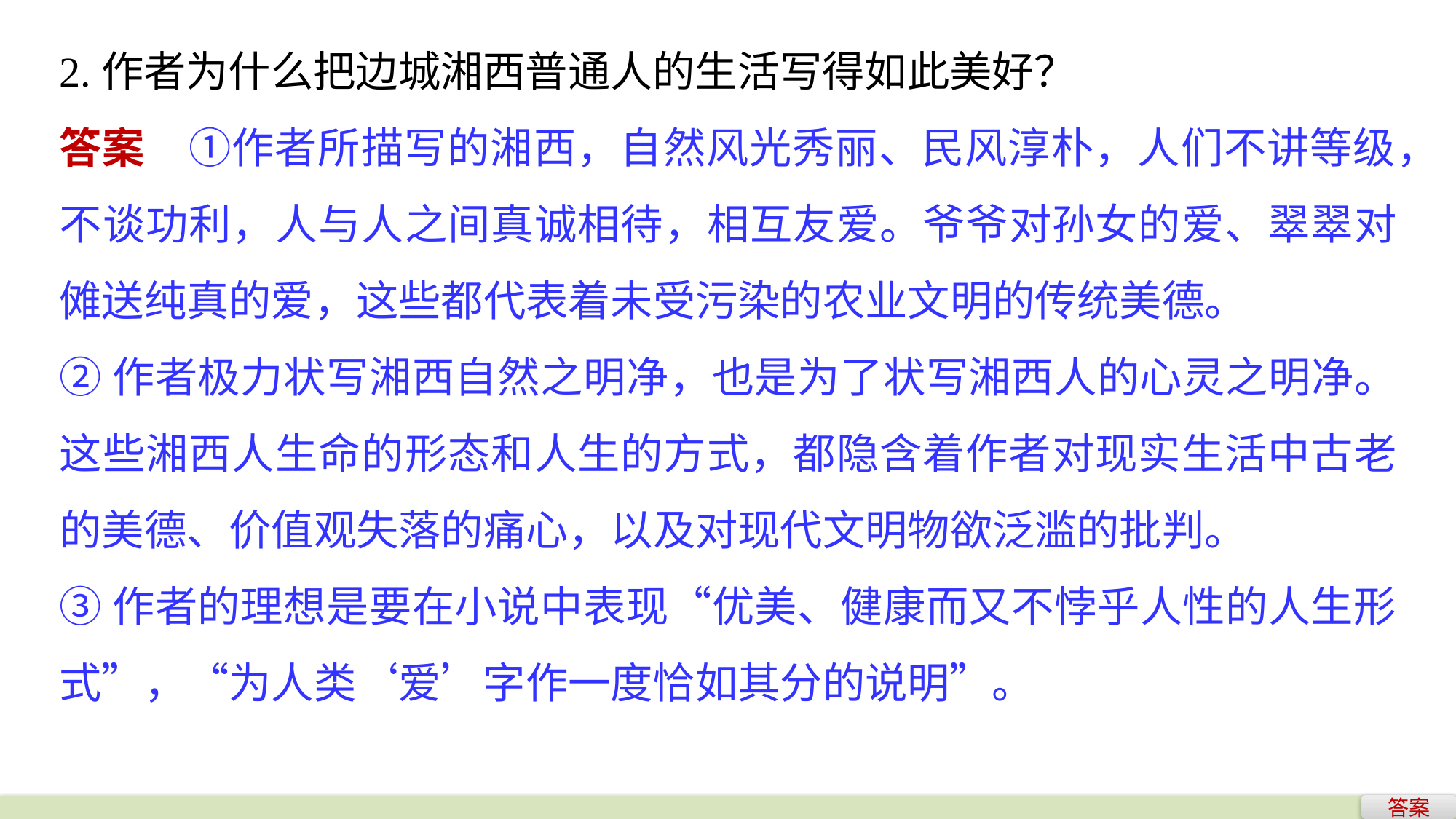

2.作者为什么把边城湘西普通人的生活写得如此美好？
答案　①作者所描写的湘西，自然风光秀丽、民风淳朴，人们不讲等级，不谈功利，人与人之间真诚相待，相互友爱。爷爷对孙女的爱、翠翠对傩送纯真的爱，这些都代表着未受污染的农业文明的传统美德。
②作者极力状写湘西自然之明净，也是为了状写湘西人的心灵之明净。这些湘西人生命的形态和人生的方式，都隐含着作者对现实生活中古老的美德、价值观失落的痛心，以及对现代文明物欲泛滥的批判。
③作者的理想是要在小说中表现“优美、健康而又不悖乎人性的人生形式”，“为人类‘爱’字作一度恰如其分的说明”。
答案